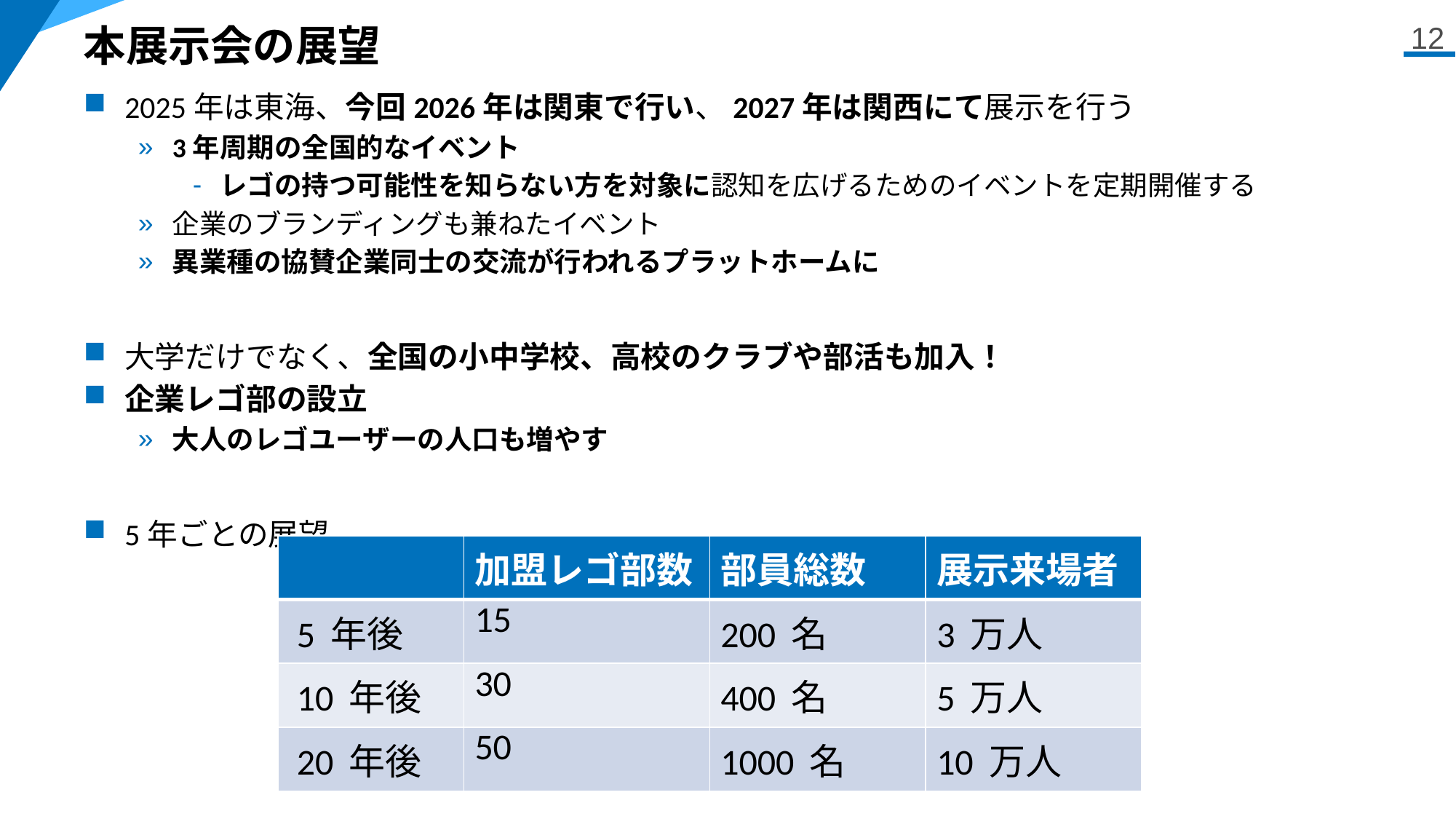

# 本展示会の展望
12
2025年は東海、今回2026年は関東で行い、2027年は関西にて展示を行う
3年周期の全国的なイベント
レゴの持つ可能性を知らない方を対象に認知を広げるためのイベントを定期開催する
企業のブランディングも兼ねたイベント
異業種の協賛企業同士の交流が行われるプラットホームに

大学だけでなく、全国の小中学校、高校のクラブや部活も加入！
企業レゴ部の設立
大人のレゴユーザーの人口も増やす

5年ごとの展望
|  | 加盟レゴ部数 | 部員総数 | 展示来場者 |
| --- | --- | --- | --- |
| 5 年後 | 15 | 200 名 | 3 万人 |
| 10 年後 | 30 | 400 名 | 5 万人 |
| 20 年後 | 50 | 1000 名 | 10 万人 |